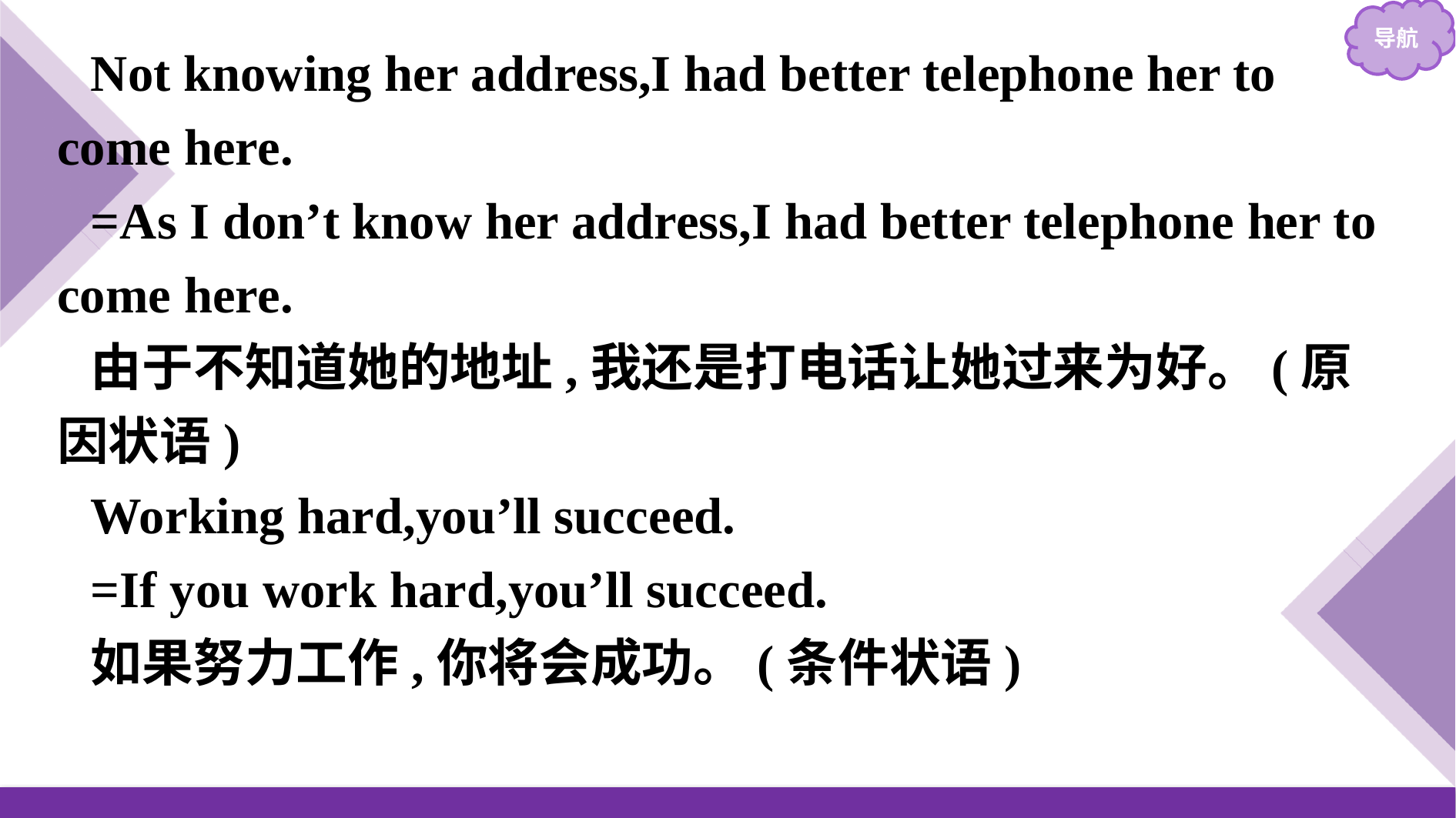

Not knowing her address,I had better telephone her to come here.
=As I don’t know her address,I had better telephone her to come here.
由于不知道她的地址,我还是打电话让她过来为好。(原因状语)
Working hard,you’ll succeed.
=If you work hard,you’ll succeed.
如果努力工作,你将会成功。(条件状语)